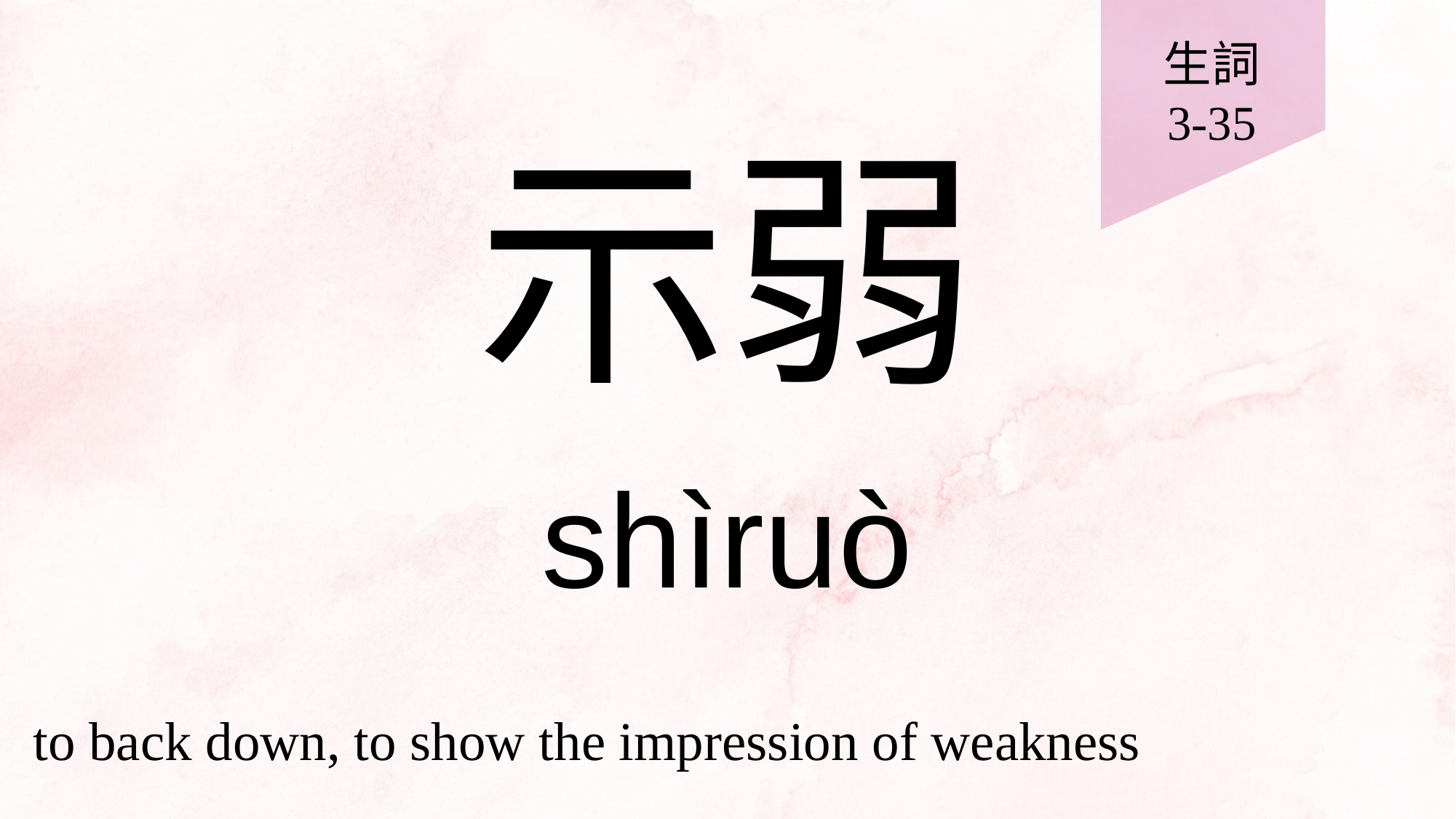

生詞
3-35
# 示弱
shìruò
to back down, to show the impression of weakness